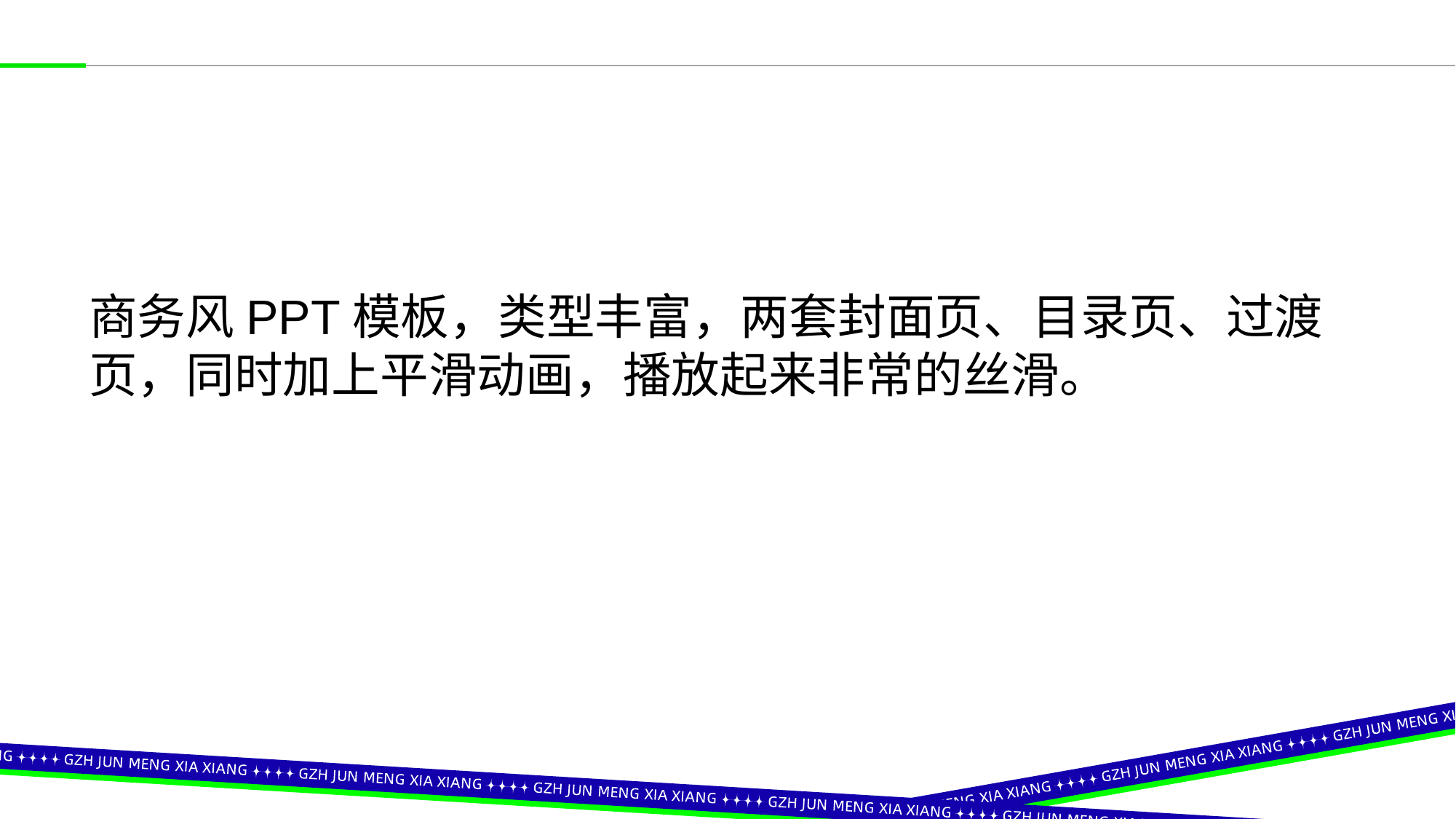

商务风PPT模板，类型丰富，两套封面页、目录页、过渡页，同时加上平滑动画，播放起来非常的丝滑。